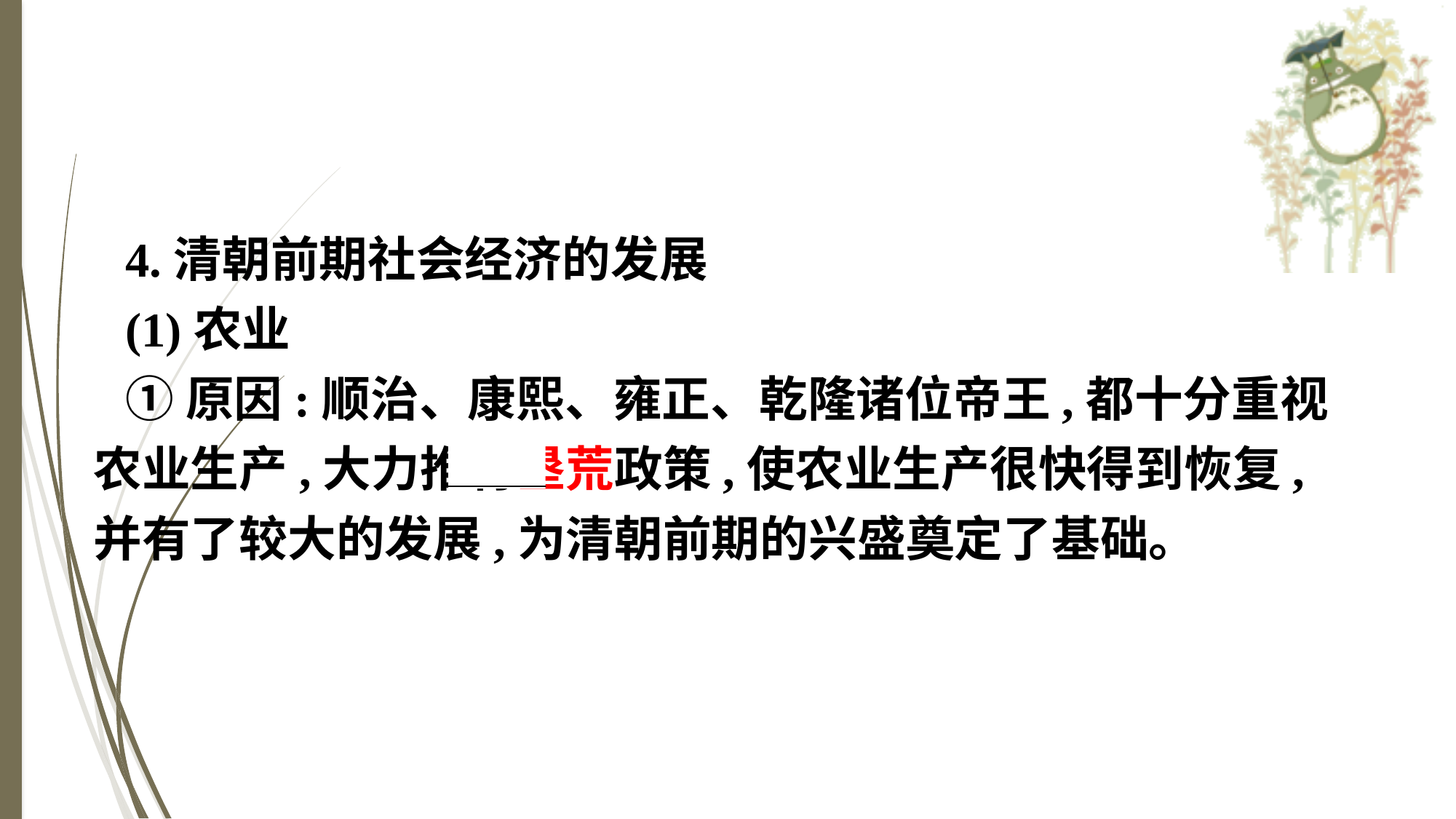

4.清朝前期社会经济的发展
(1)农业
①原因:顺治、康熙、雍正、乾隆诸位帝王,都十分重视农业生产,大力推行垦荒政策,使农业生产很快得到恢复,并有了较大的发展,为清朝前期的兴盛奠定了基础。